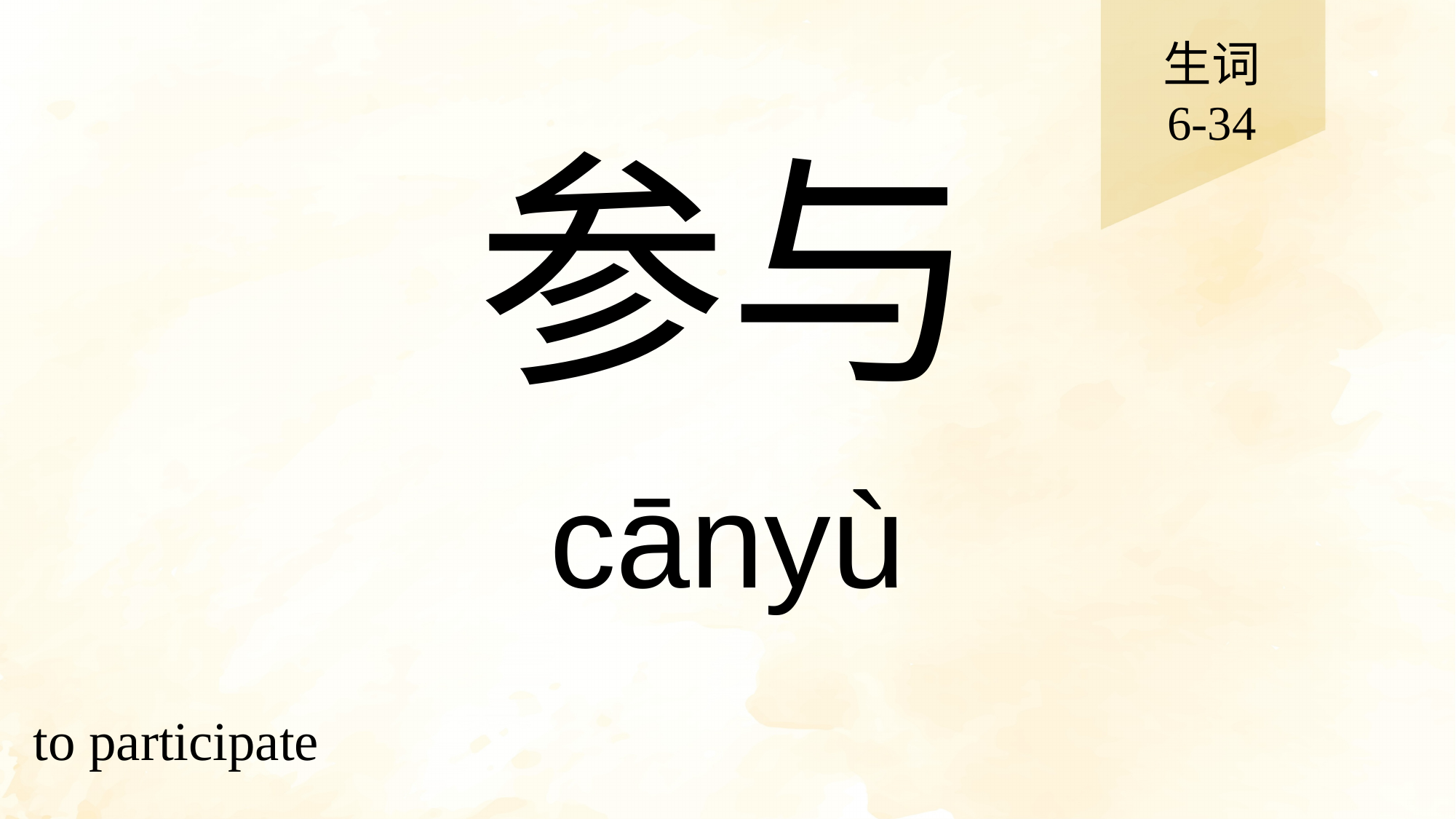

生词
6-34
# 参与
cānyù
to participate